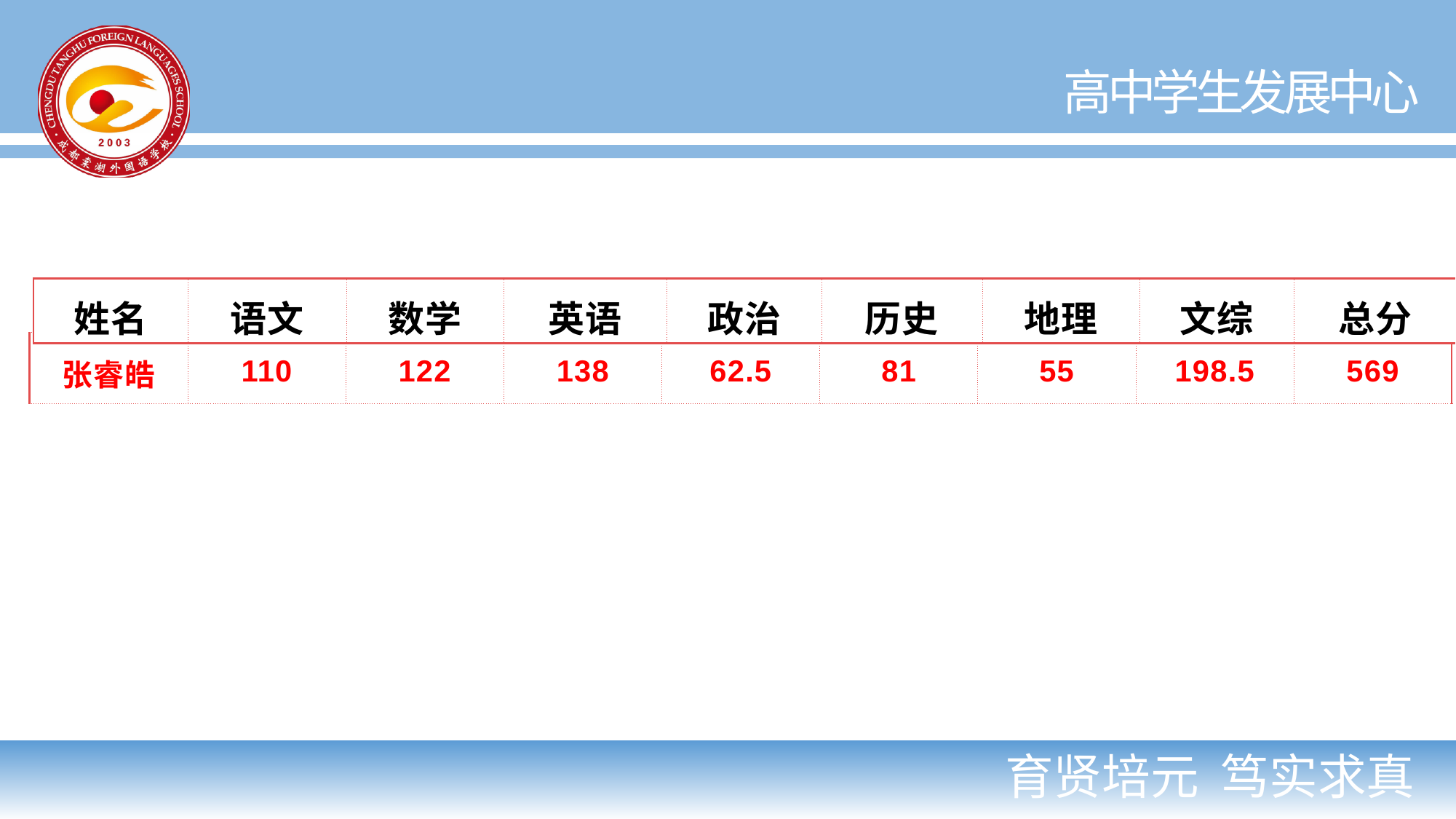

| 姓名 | 语文 | 数学 | 英语 | 政治 | 历史 | 地理 | 文综 | 总分 |
| --- | --- | --- | --- | --- | --- | --- | --- | --- |
| 张睿皓 | 110 | 122 | 138 | 62.5 | 81 | 55 | 198.5 | 569 |
| --- | --- | --- | --- | --- | --- | --- | --- | --- |